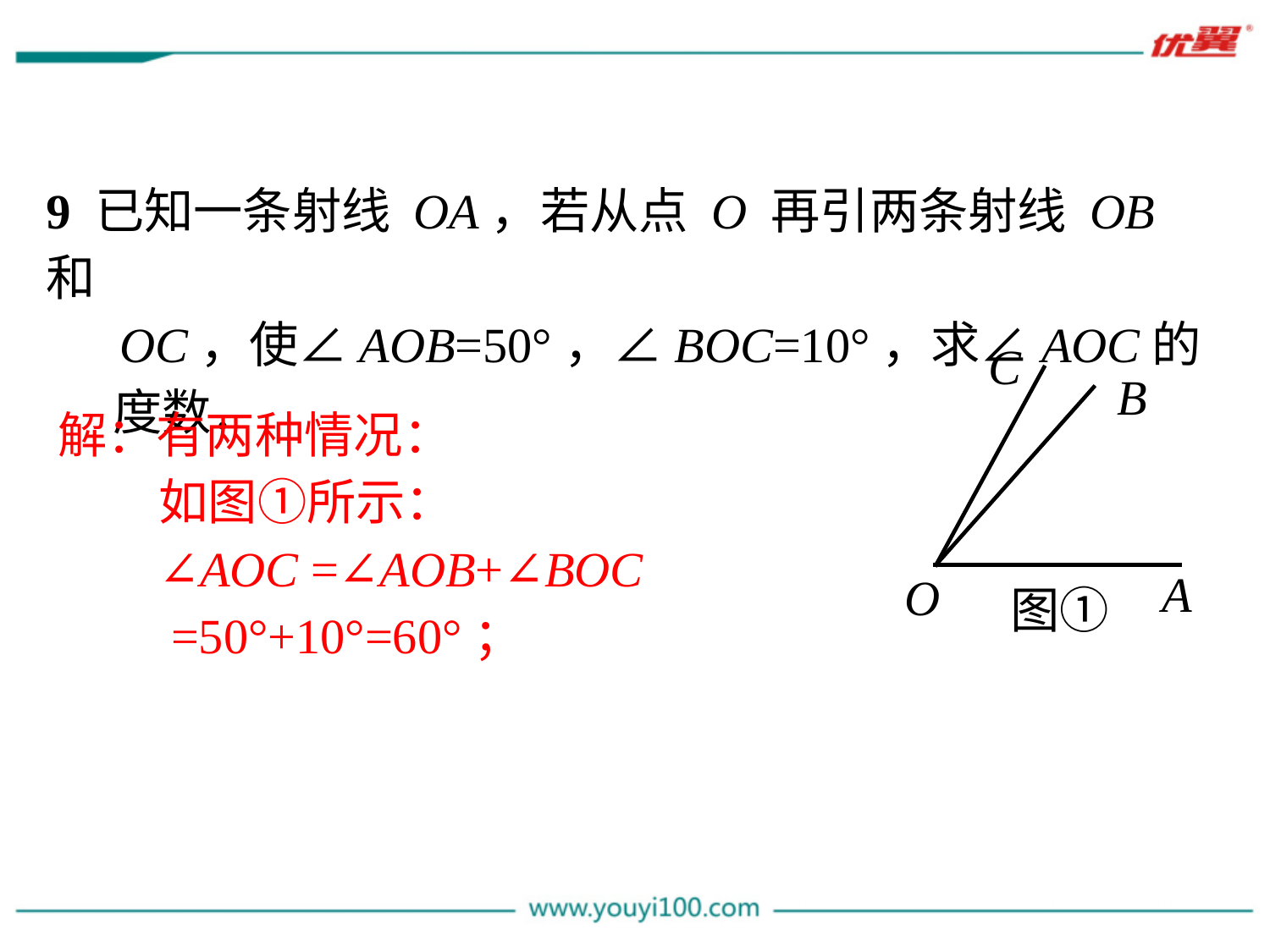

9 已知一条射线 OA，若从点 O 再引两条射线 OB 和
      OC，使∠AOB=50°，∠BOC=10°，求∠AOC的
     度数．
C
B
A
O
图①
解：有两种情况：
如图①所示：
∠AOC =∠AOB+∠BOC
 =50°+10°=60°；